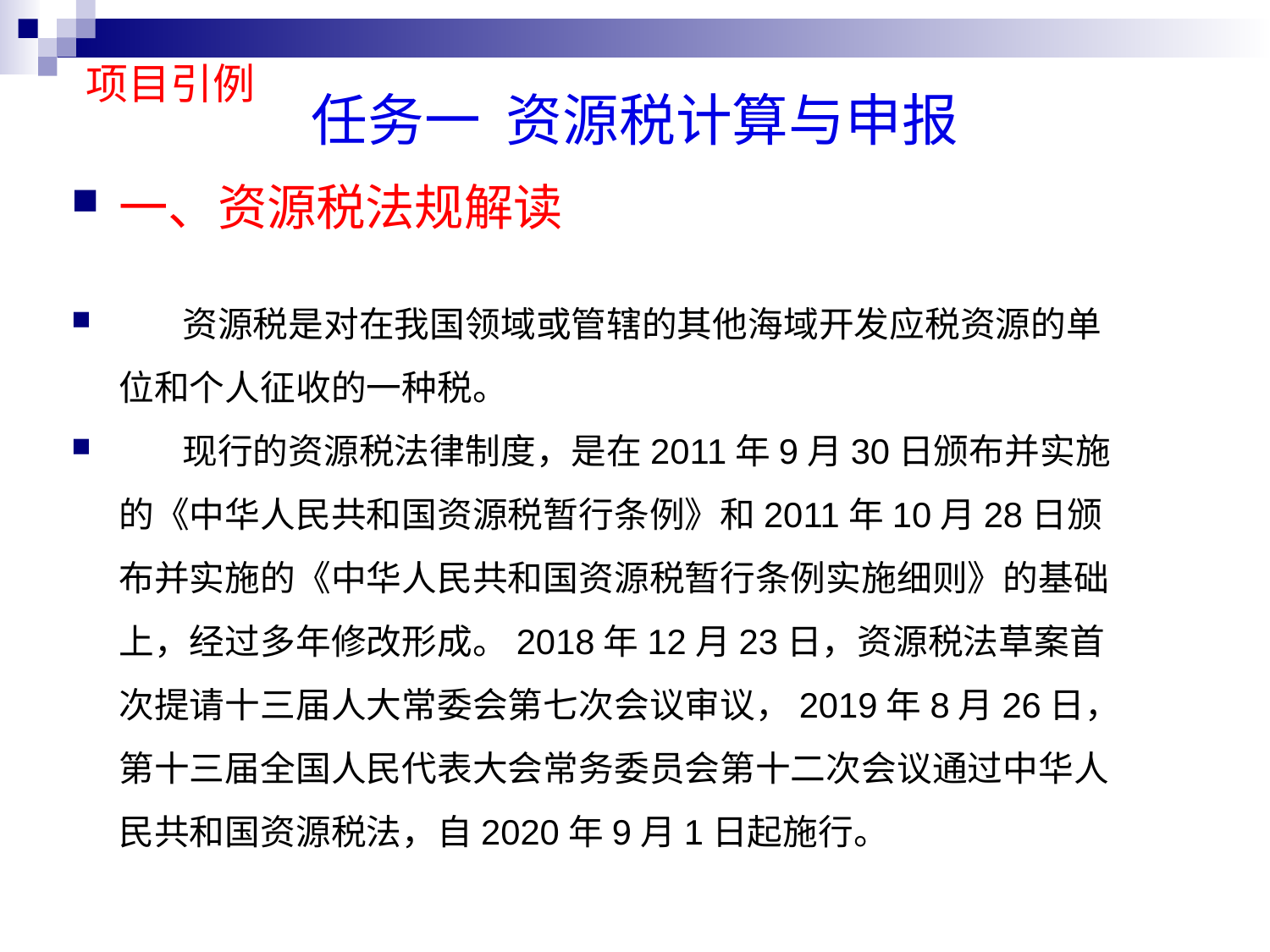

任务一  资源税计算与申报
项目引例
一、资源税法规解读

       资源税是对在我国领域或管辖的其他海域开发应税资源的单位和个人征收的一种税。
       现行的资源税法律制度，是在2011年9月30日颁布并实施的《中华人民共和国资源税暂行条例》和2011年10月28日颁布并实施的《中华人民共和国资源税暂行条例实施细则》的基础上，经过多年修改形成。2018年12月23日，资源税法草案首次提请十三届人大常委会第七次会议审议，2019年8月26日，第十三届全国人民代表大会常务委员会第十二次会议通过中华人民共和国资源税法，自2020年9月1日起施行。